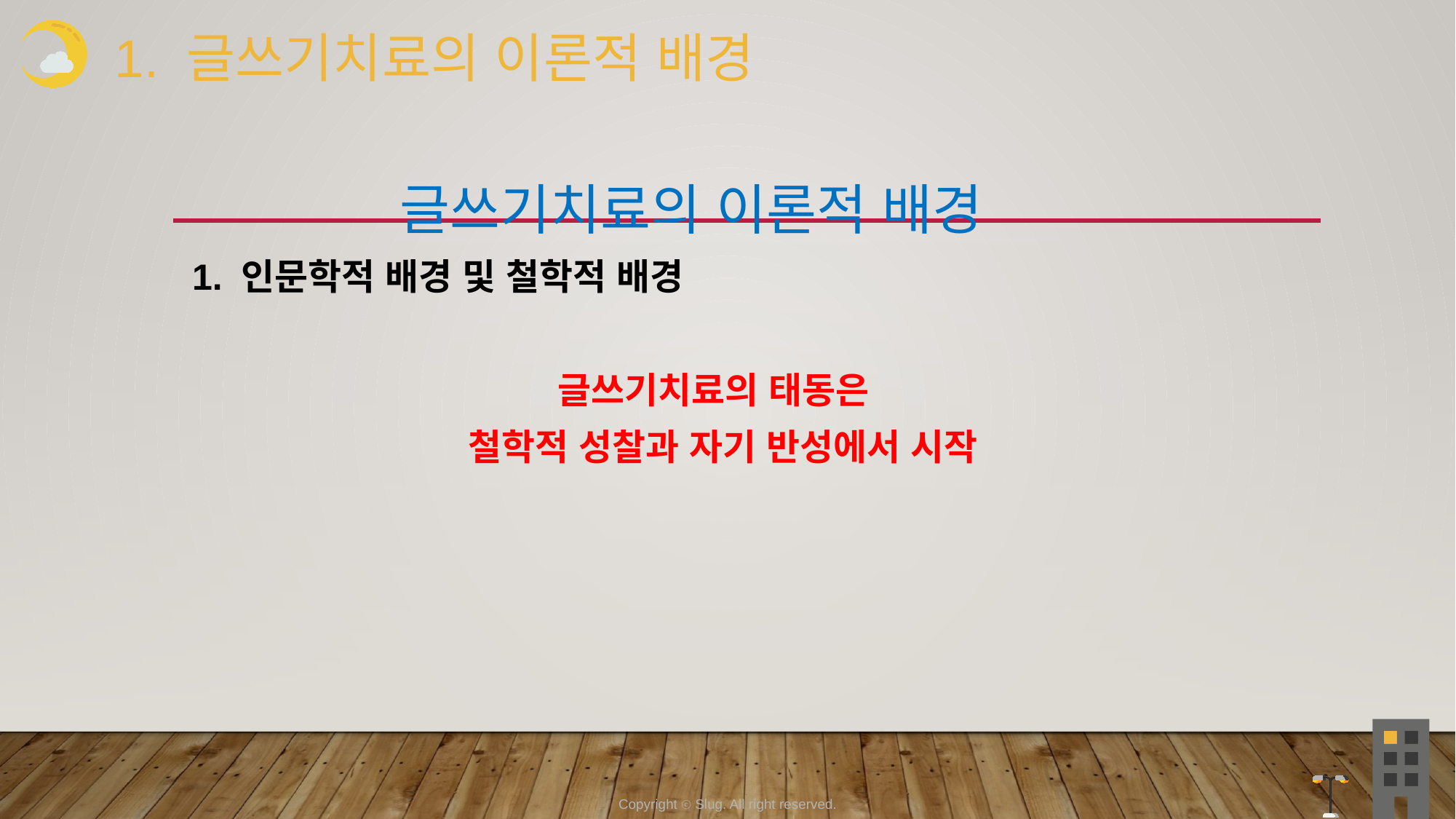

1. 글쓰기치료의 이론적 배경

                글쓰기치료의 이론적 배경
1. 인문학적 배경 및 철학적 배경

글쓰기치료의 태동은
 철학적 성찰과 자기 반성에서 시작

Copyright ⓒ Slug. All right reserved.